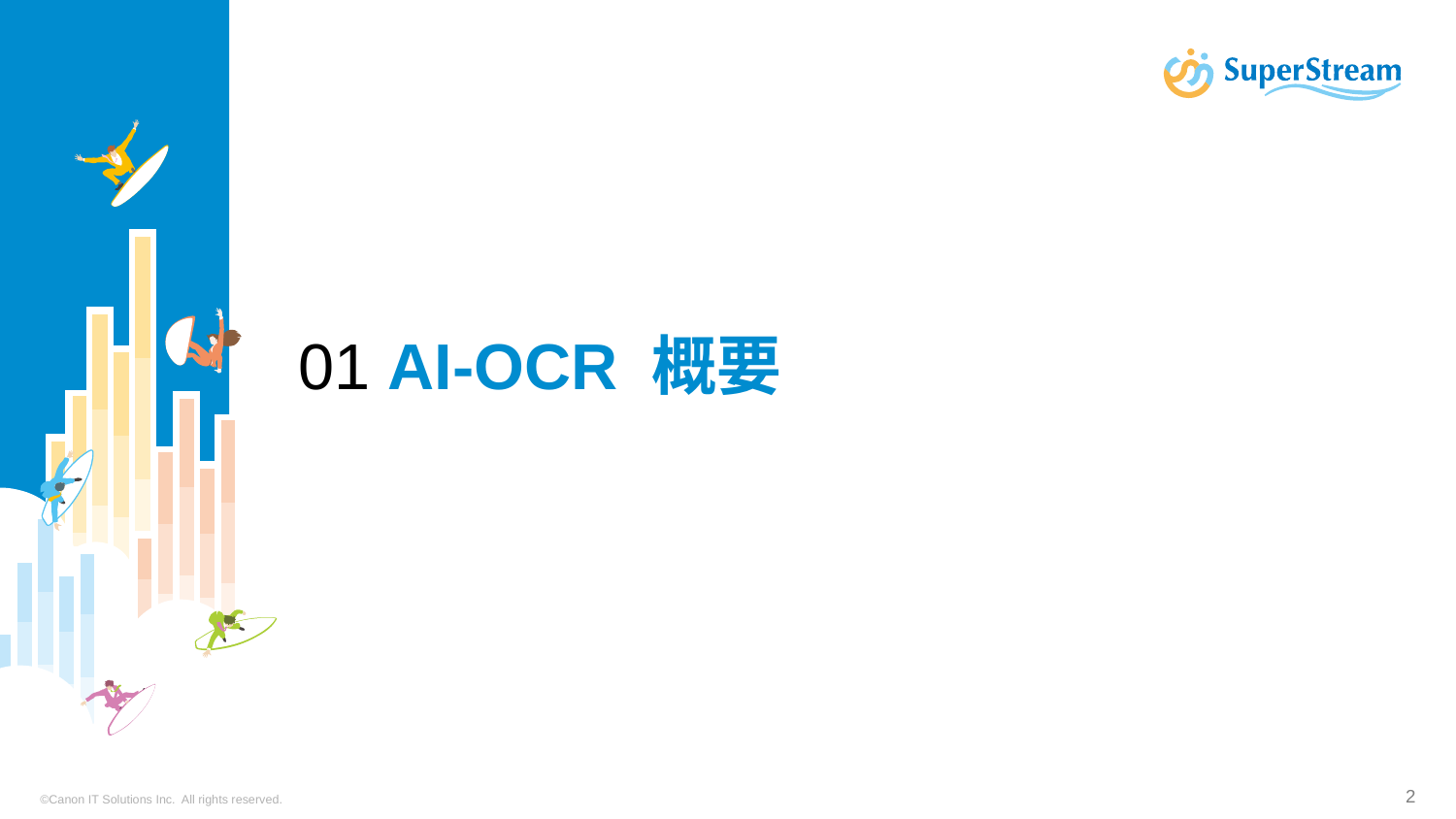

# 01 AI-OCR 概要
©Canon IT Solutions Inc.  All rights reserved.
2